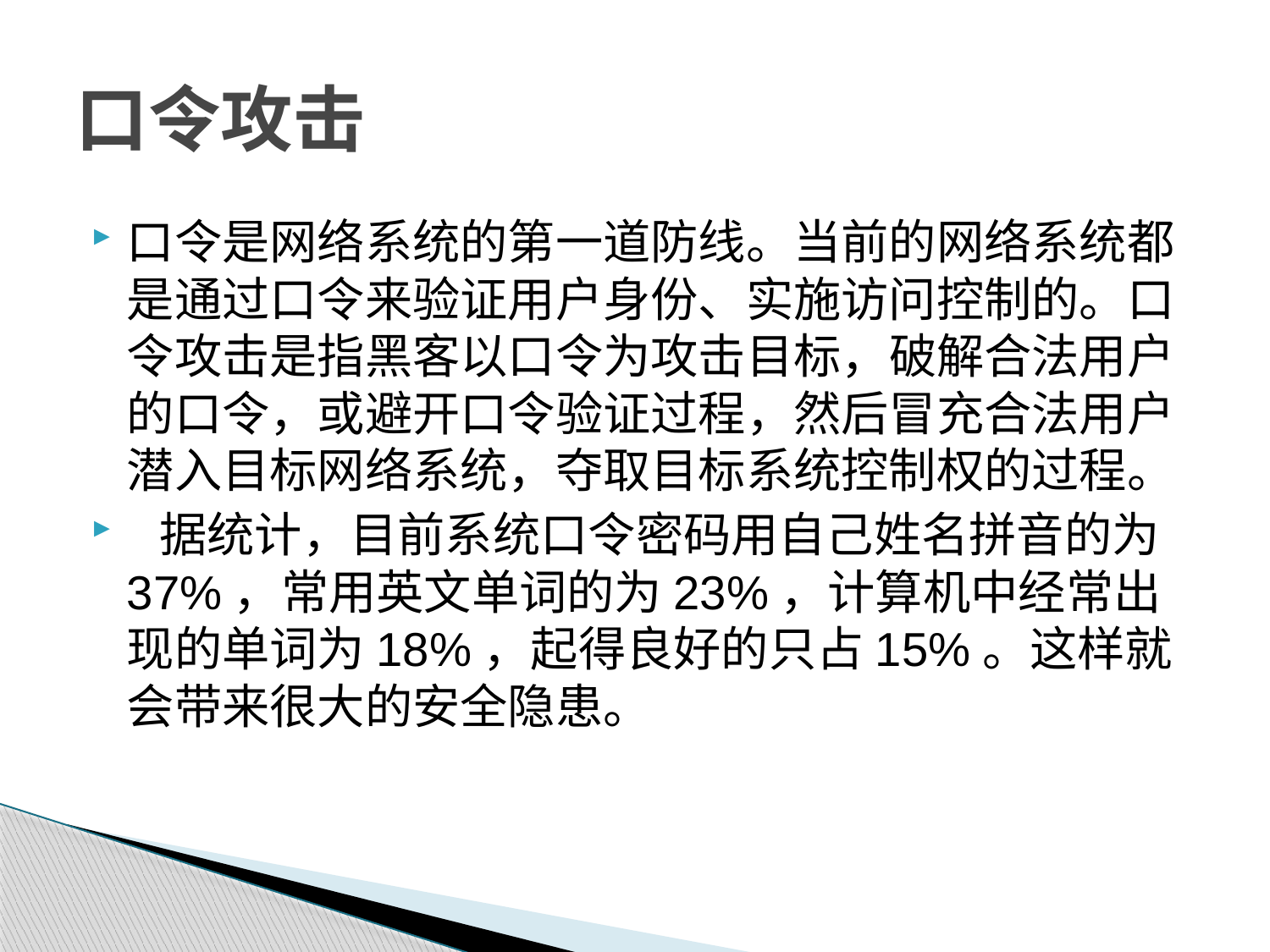

# 口令攻击
口令是网络系统的第一道防线。当前的网络系统都是通过口令来验证用户身份、实施访问控制的。口令攻击是指黑客以口令为攻击目标，破解合法用户的口令，或避开口令验证过程，然后冒充合法用户潜入目标网络系统，夺取目标系统控制权的过程。
  据统计，目前系统口令密码用自己姓名拼音的为37%，常用英文单词的为23%，计算机中经常出现的单词为18%，起得良好的只占15%。这样就会带来很大的安全隐患。